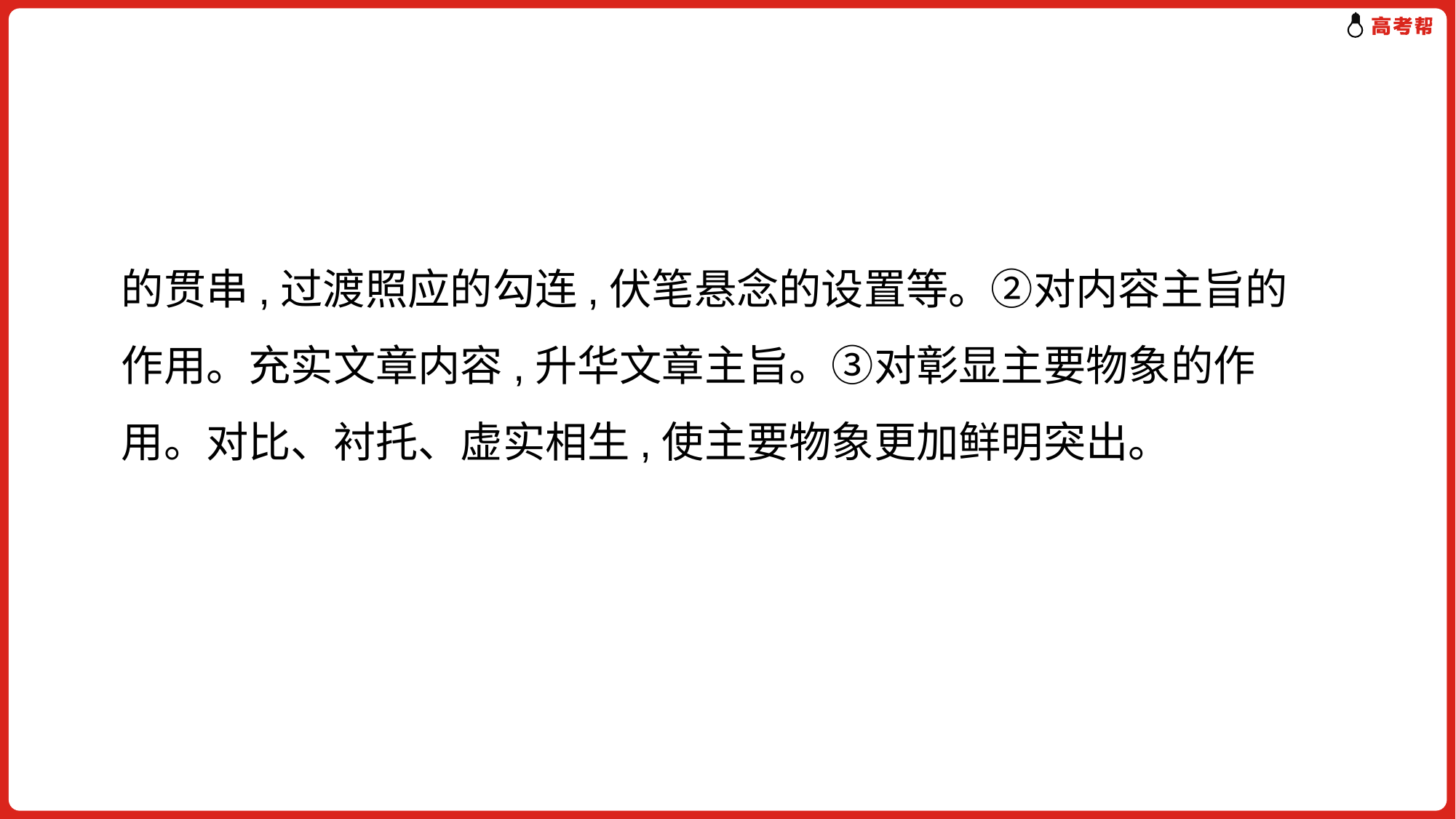

的贯串,过渡照应的勾连,伏笔悬念的设置等。②对内容主旨的作用。充实文章内容,升华文章主旨。③对彰显主要物象的作用。对比、衬托、虚实相生,使主要物象更加鲜明突出。